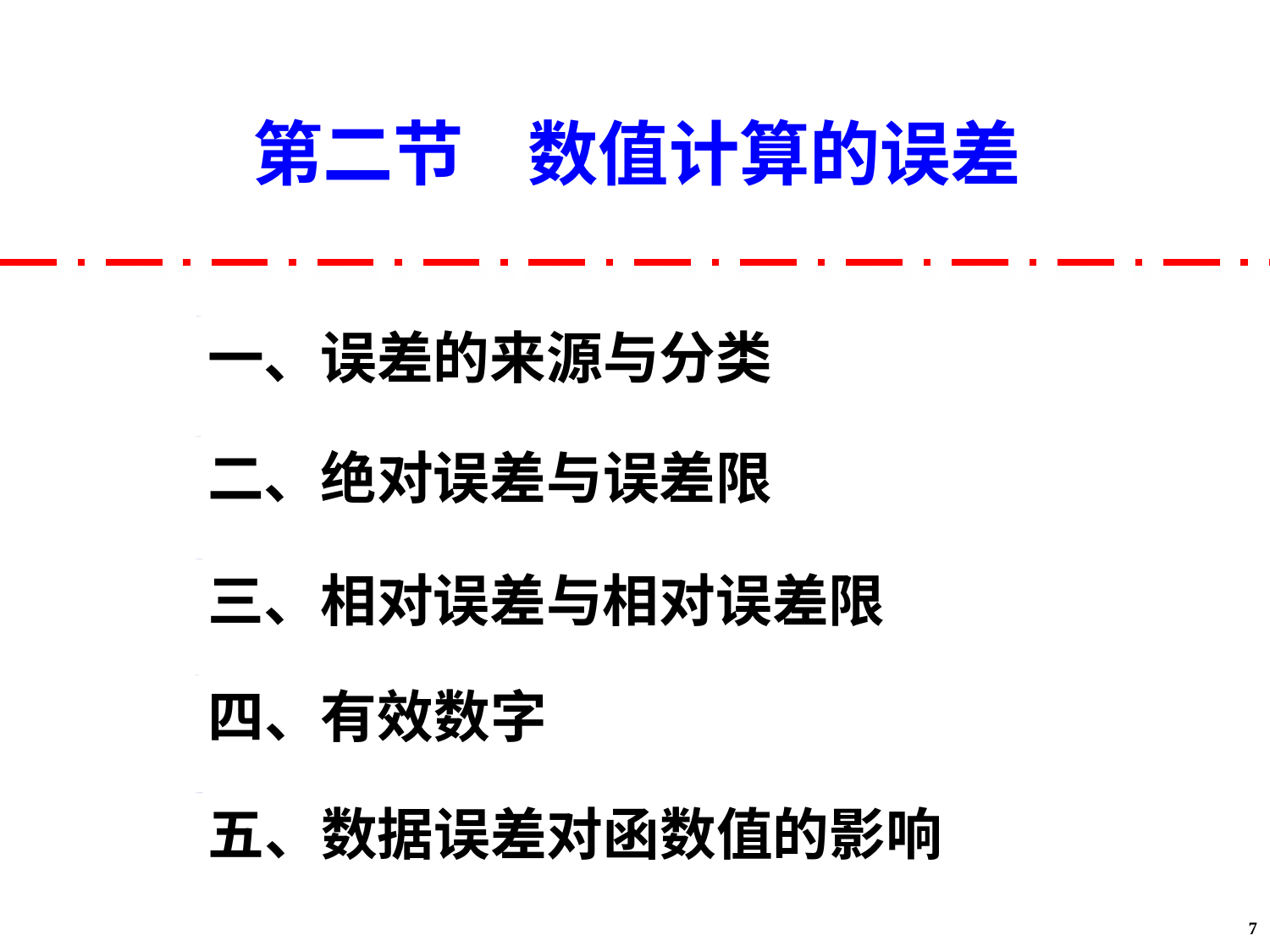

第二节    数值计算的误差
一、误差的来源与分类
二、绝对误差与误差限
三、相对误差与相对误差限
四、有效数字
五、数据误差对函数值的影响
7